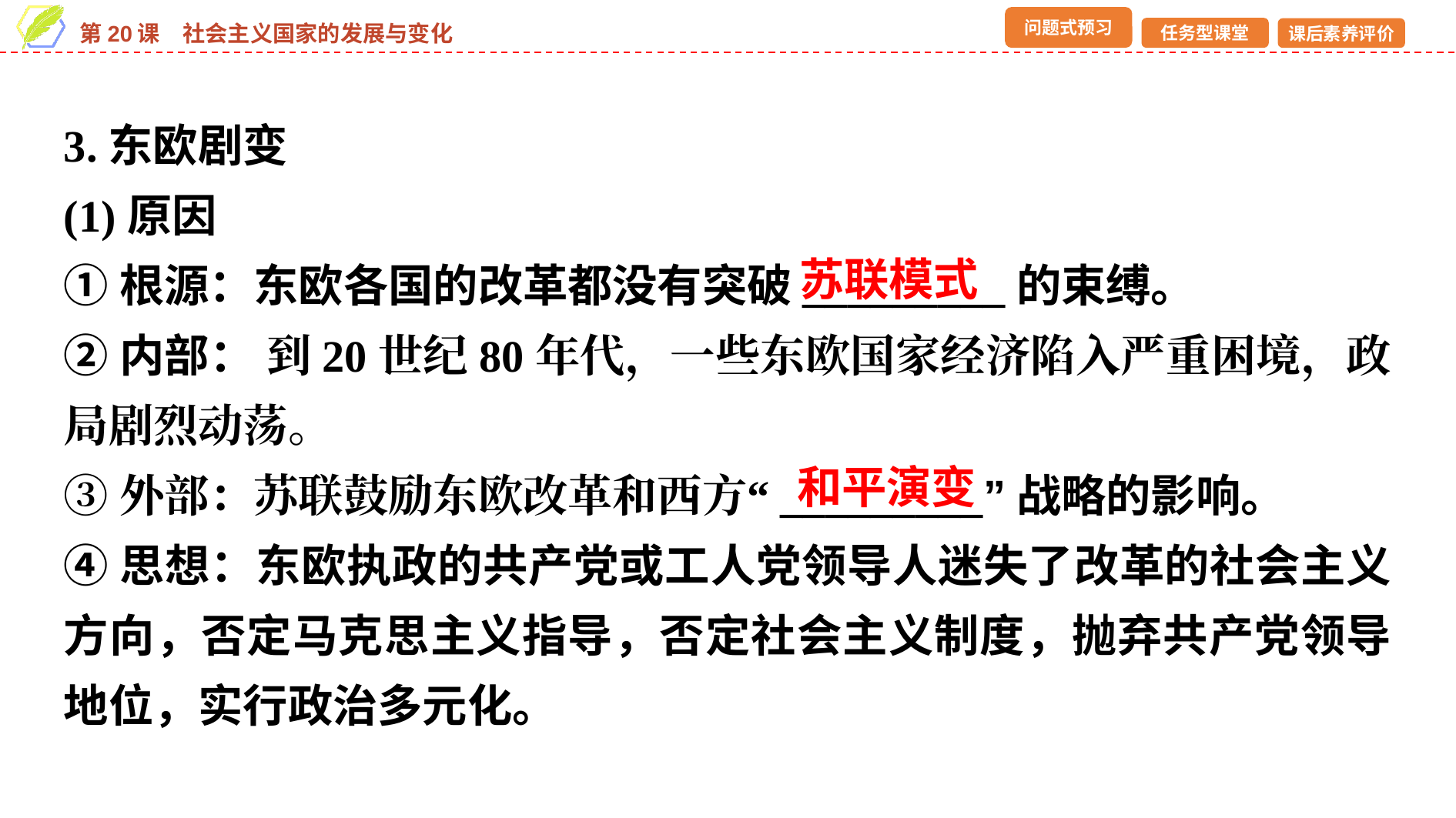

3.东欧剧变
(1)原因
①根源：东欧各国的改革都没有突破_________的束缚。
②内部： 到20世纪80年代，一些东欧国家经济陷入严重困境，政局剧烈动荡。
③外部：苏联鼓励东欧改革和西方“_________”战略的影响。
④思想：东欧执政的共产党或工人党领导人迷失了改革的社会主义方向，否定马克思主义指导，否定社会主义制度，抛弃共产党领导地位，实行政治多元化。
苏联模式
和平演变